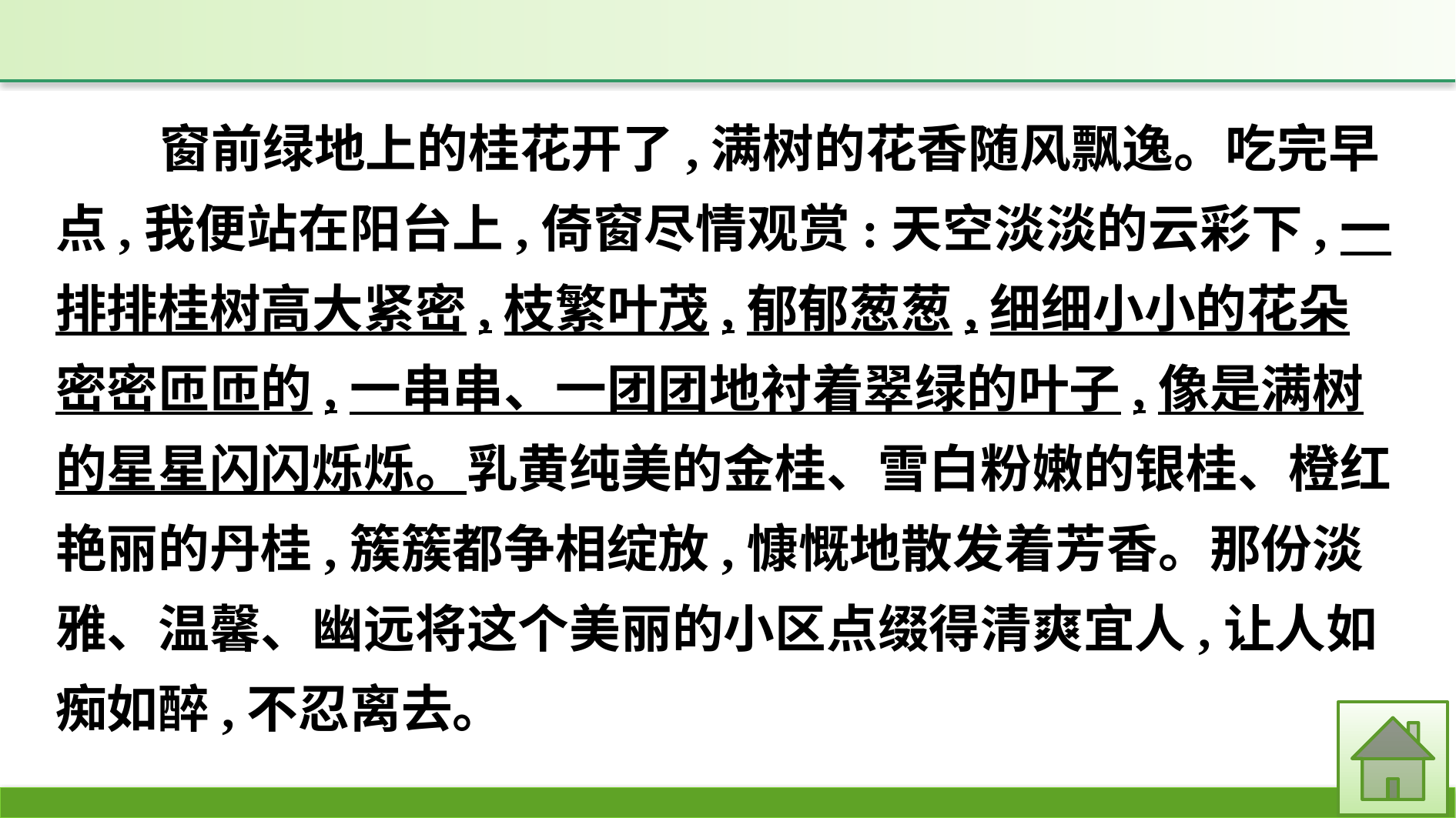

窗前绿地上的桂花开了,满树的花香随风飘逸。吃完早点,我便站在阳台上,倚窗尽情观赏:天空淡淡的云彩下,一排排桂树高大紧密,枝繁叶茂,郁郁葱葱,细细小小的花朵密密匝匝的,一串串、一团团地衬着翠绿的叶子,像是满树的星星闪闪烁烁。乳黄纯美的金桂、雪白粉嫩的银桂、橙红艳丽的丹桂,簇簇都争相绽放,慷慨地散发着芳香。那份淡雅、温馨、幽远将这个美丽的小区点缀得清爽宜人,让人如痴如醉,不忍离去。